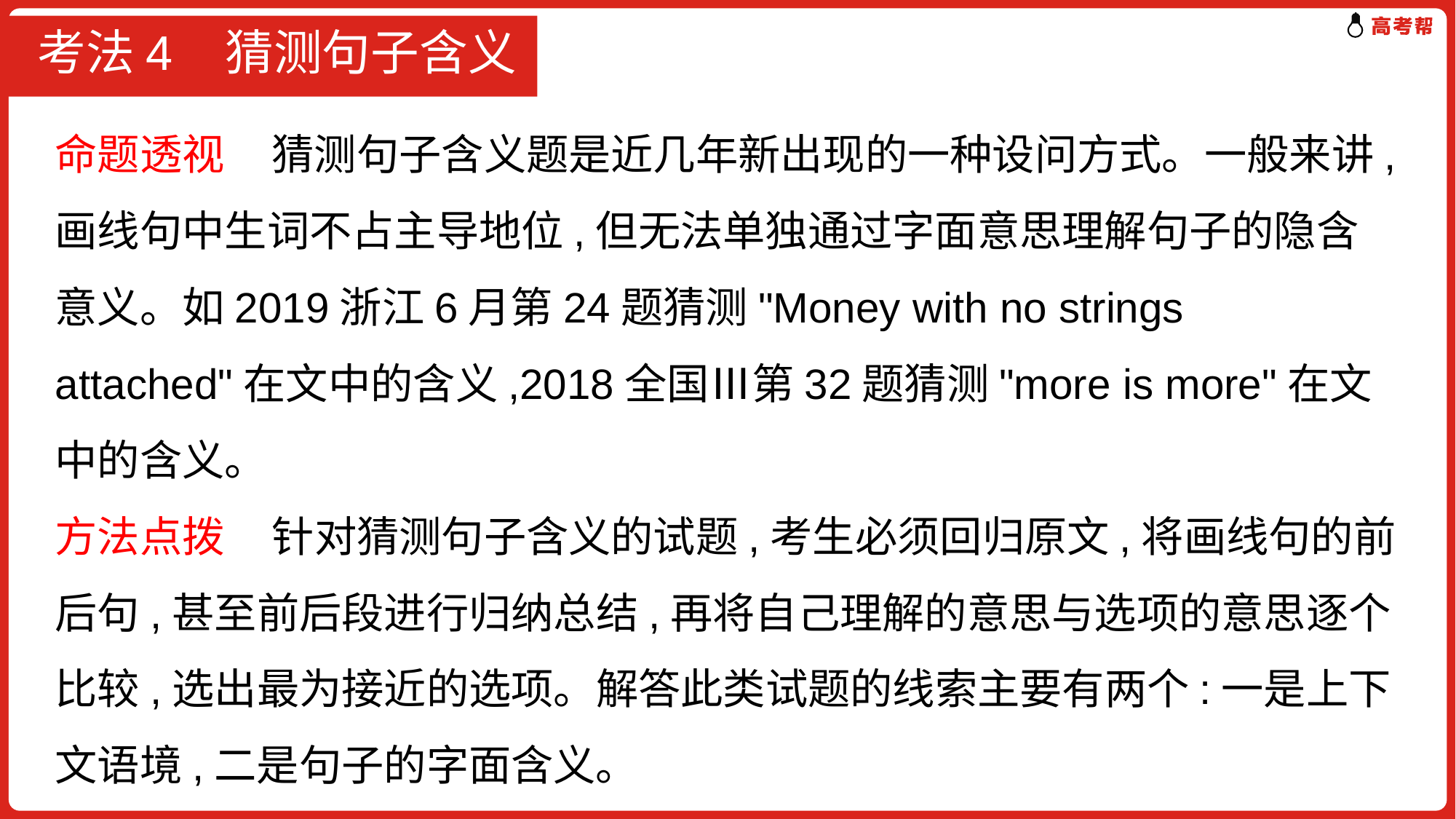

# 考法4   猜测句子含义
命题透视     猜测句子含义题是近几年新出现的一种设问方式。一般来讲,画线句中生词不占主导地位,但无法单独通过字面意思理解句子的隐含意义。如2019浙江6月第24题猜测"Money with no strings attached"在文中的含义,2018全国Ⅲ第32题猜测"more is more"在文中的含义。
方法点拨     针对猜测句子含义的试题,考生必须回归原文,将画线句的前后句,甚至前后段进行归纳总结,再将自己理解的意思与选项的意思逐个比较,选出最为接近的选项。解答此类试题的线索主要有两个:一是上下文语境,二是句子的字面含义。